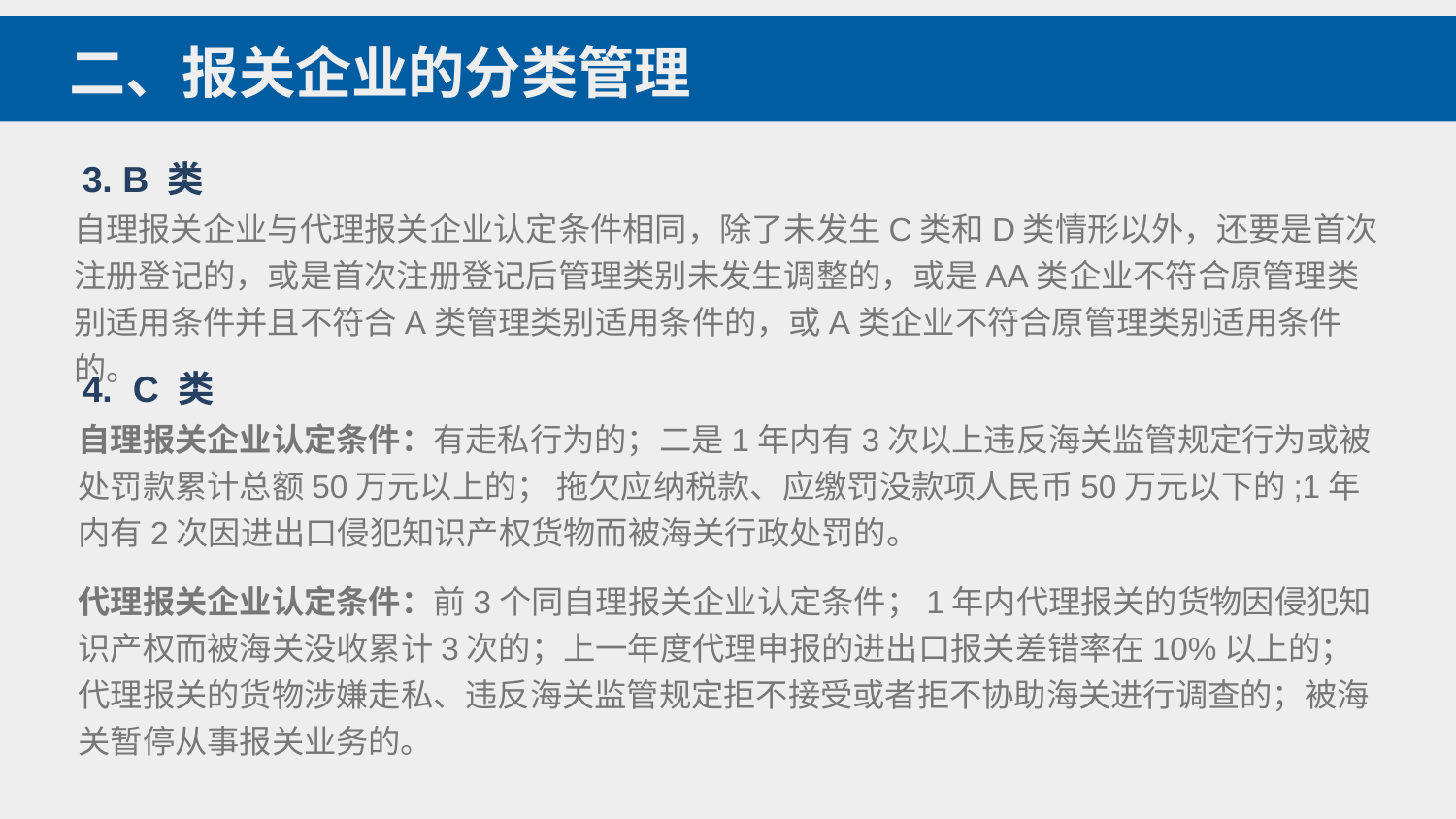

二、报关企业的分类管理
3. B 类
自理报关企业与代理报关企业认定条件相同，除了未发生C类和D类情形以外，还要是首次注册登记的，或是首次注册登记后管理类别未发生调整的，或是AA类企业不符合原管理类别适用条件并且不符合A类管理类别适用条件的，或A类企业不符合原管理类别适用条件的。
4.  C 类
自理报关企业认定条件：有走私行为的；二是1年内有3次以上违反海关监管规定行为或被处罚款累计总额50万元以上的； 拖欠应纳税款、应缴罚没款项人民币50万元以下的;1年内有2次因进出口侵犯知识产权货物而被海关行政处罚的。

代理报关企业认定条件：前3个同自理报关企业认定条件；1年内代理报关的货物因侵犯知识产权而被海关没收累计3次的；上一年度代理申报的进出口报关差错率在10%以上的；代理报关的货物涉嫌走私、违反海关监管规定拒不接受或者拒不协助海关进行调查的；被海关暂停从事报关业务的。